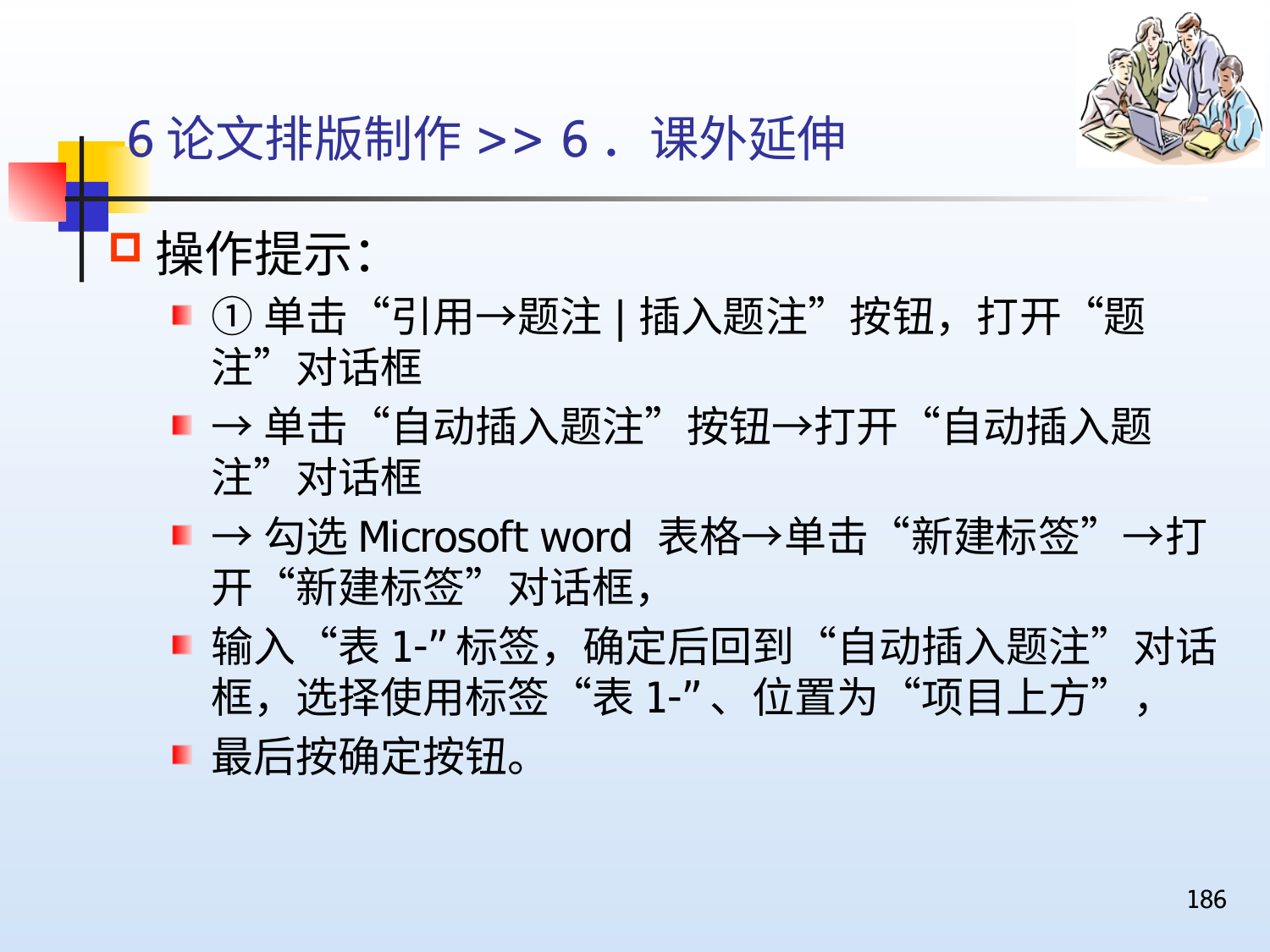

# 6论文排版制作>> 6．课外延伸
操作提示：
①单击“引用→题注|插入题注”按钮，打开“题注”对话框
→单击“自动插入题注”按钮→打开“自动插入题注”对话框
→勾选Microsoft word 表格→单击“新建标签”→打开“新建标签”对话框，
输入“表1-”标签，确定后回到“自动插入题注”对话框，选择使用标签“表1-”、位置为“项目上方”，
最后按确定按钮。
186